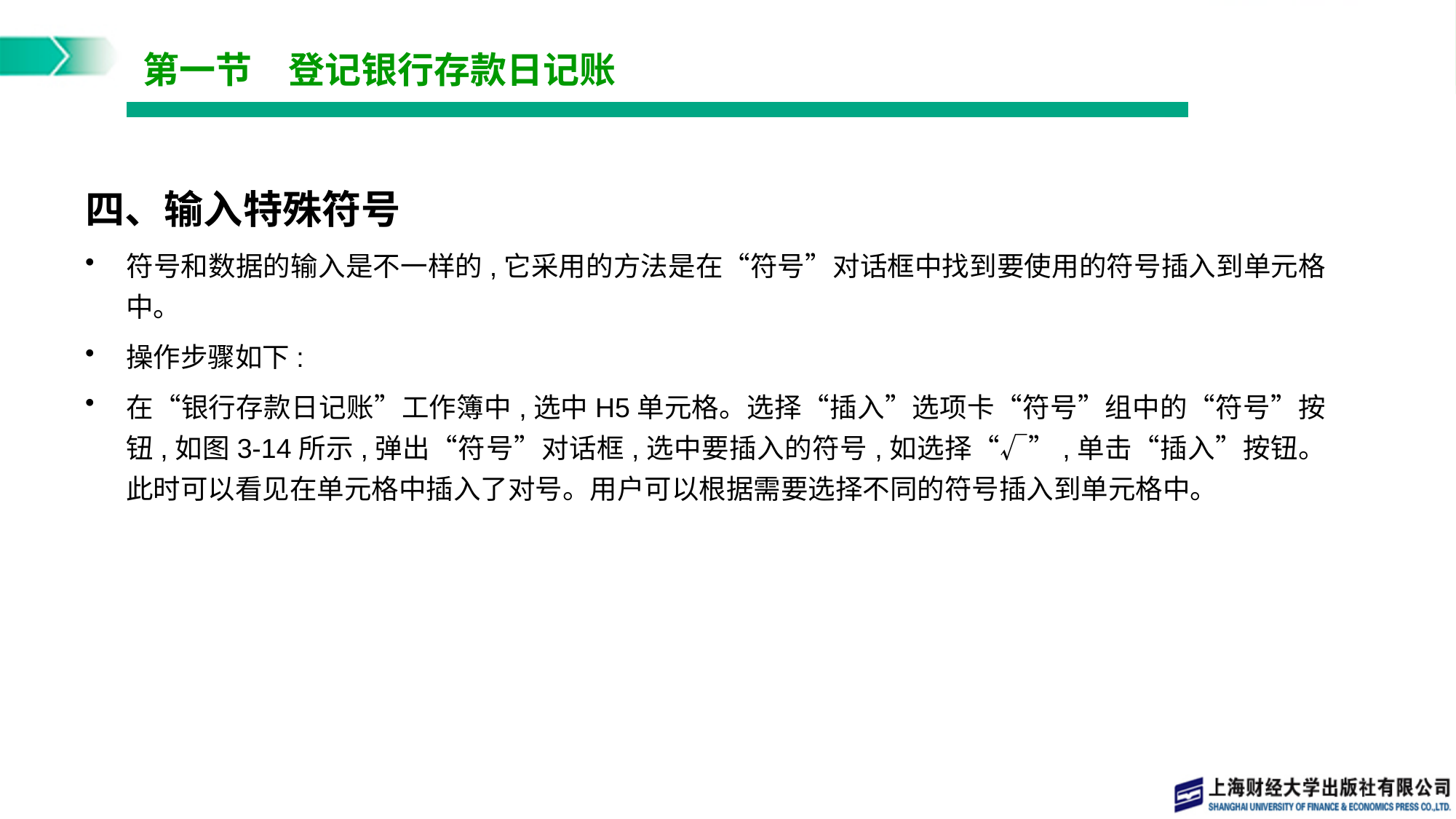

# 第一节　登记银行存款日记账
四、输入特殊符号
符号和数据的输入是不一样的,它采用的方法是在“符号”对话框中找到要使用的符号插入到单元格中。
操作步骤如下:
在“银行存款日记账”工作簿中,选中H5单元格。选择“插入”选项卡“符号”组中的“符号”按钮,如图3-14所示,弹出“符号”对话框,选中要插入的符号,如选择“√”,单击“插入”按钮。此时可以看见在单元格中插入了对号。用户可以根据需要选择不同的符号插入到单元格中。